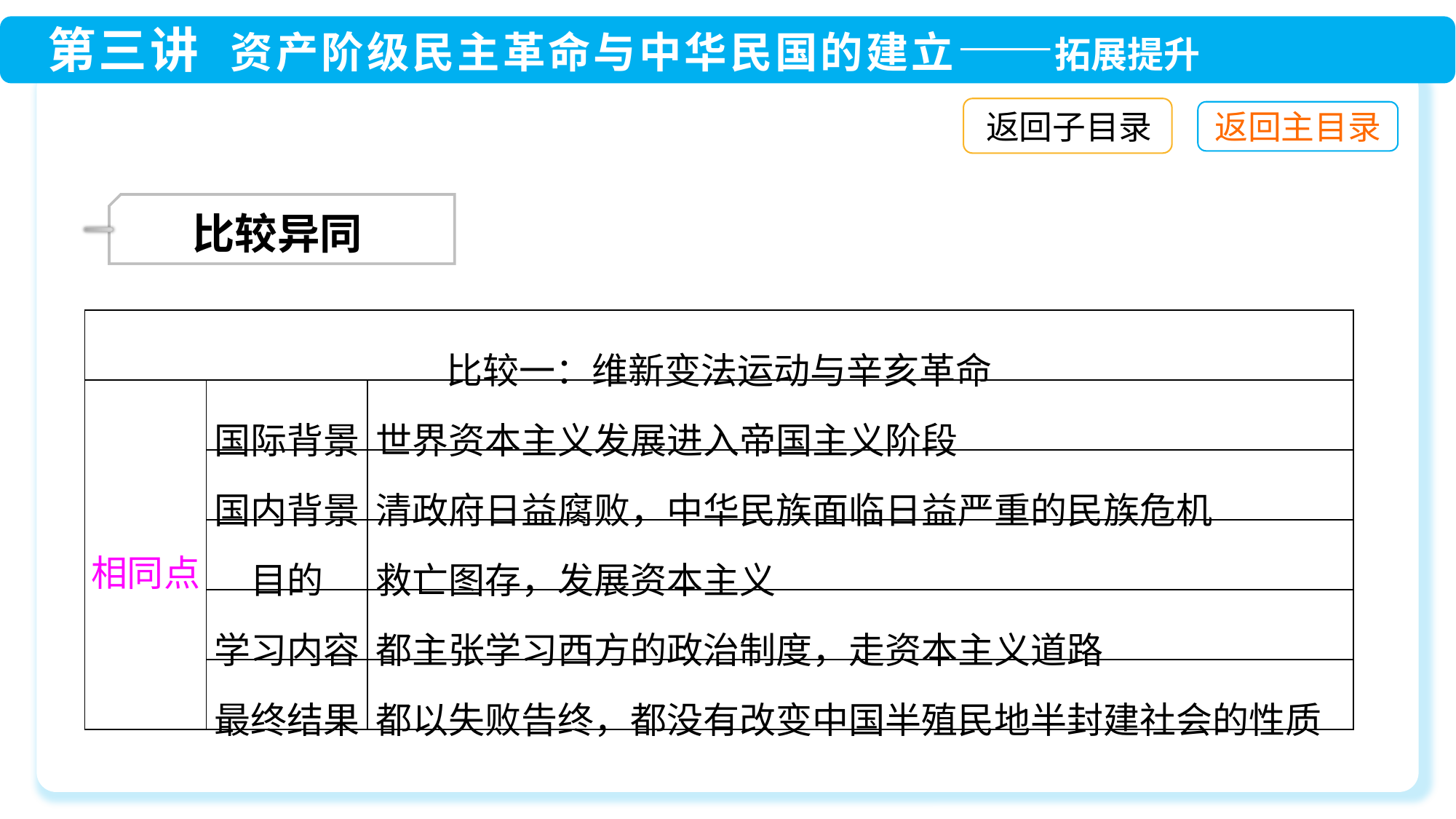

返回子目录
 比较异同

| 比较一：维新变法运动与辛亥革命 |  |  |
| --- | --- | --- |
| 相同点 | 国际背景 | 世界资本主义发展进入帝国主义阶段 |
|  | 国内背景 | 清政府日益腐败，中华民族面临日益严重的民族危机 |
|  | 目的 | 救亡图存，发展资本主义 |
|  | 学习内容 | 都主张学习西方的政治制度，走资本主义道路 |
|  | 最终结果 | 都以失败告终，都没有改变中国半殖民地半封建社会的性质 |